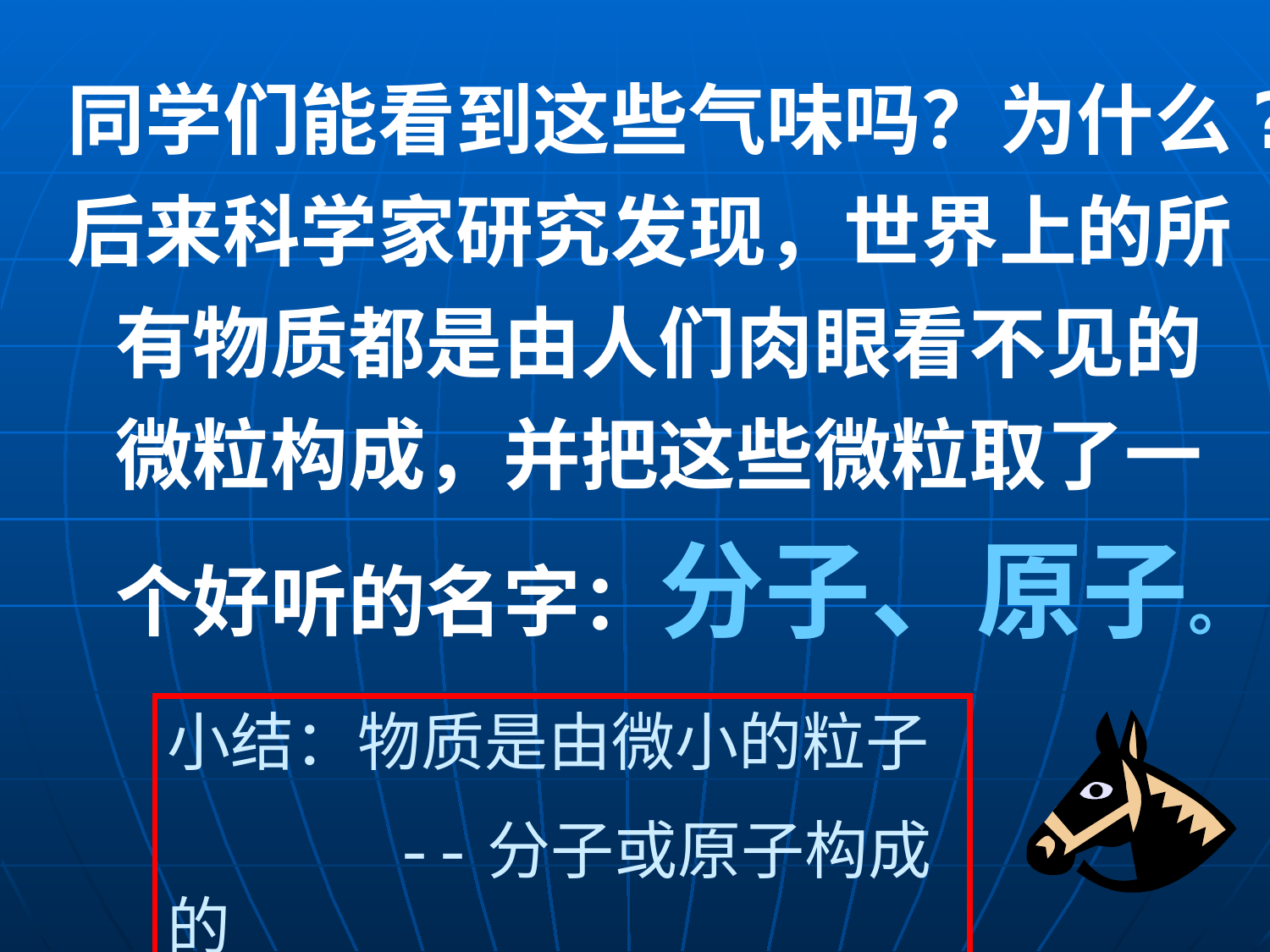

同学们能看到这些气味吗？为什么?
后来科学家研究发现，世界上的所有物质都是由人们肉眼看不见的微粒构成，并把这些微粒取了一个好听的名字：分子、原子。

小结：物质是由微小的粒子
      --分子或原子构成的